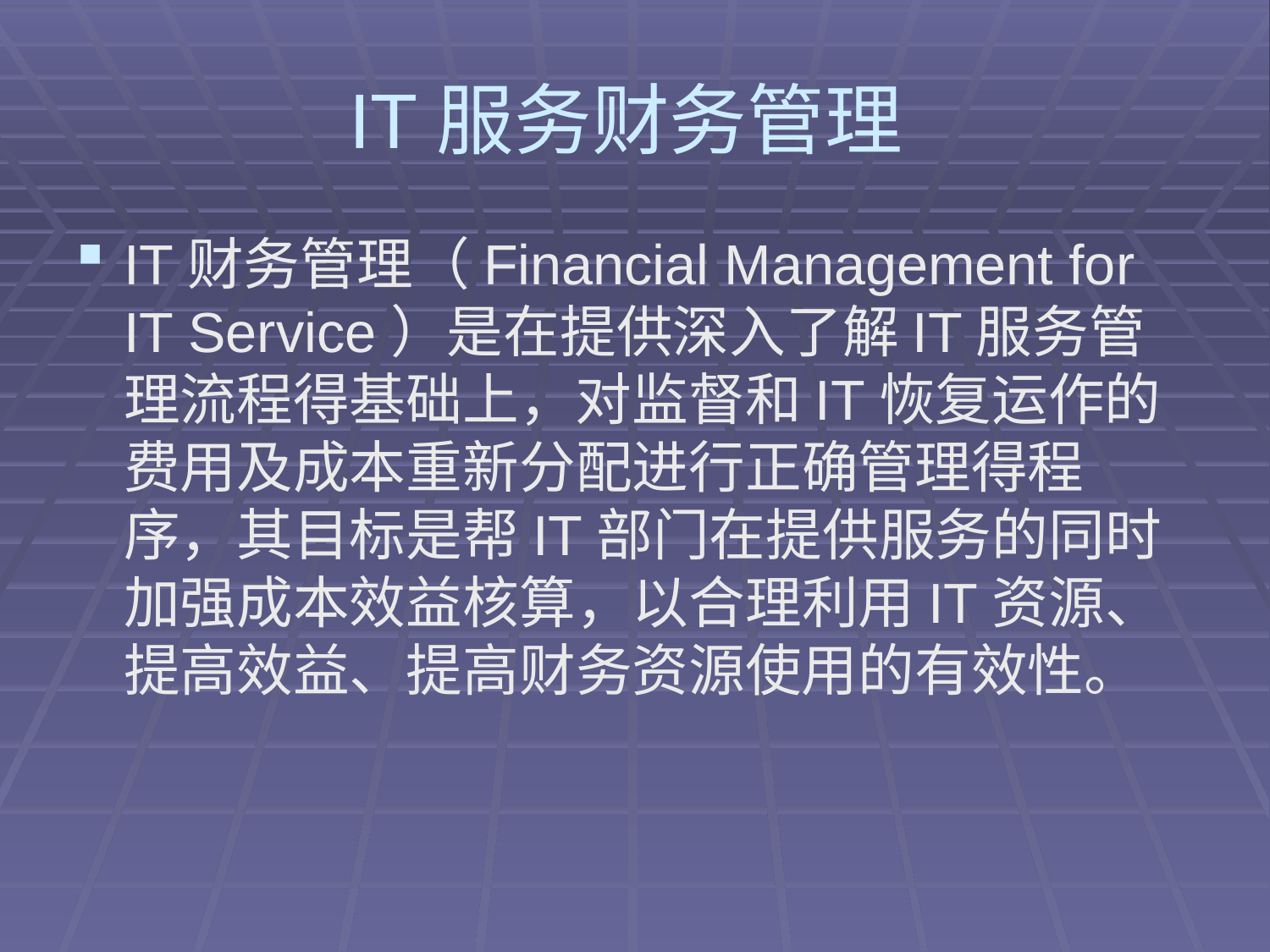

# IT服务财务管理
IT财务管理（Financial Management for IT Service）是在提供深入了解IT服务管理流程得基础上，对监督和IT恢复运作的费用及成本重新分配进行正确管理得程序，其目标是帮IT部门在提供服务的同时加强成本效益核算，以合理利用IT资源、提高效益、提高财务资源使用的有效性。